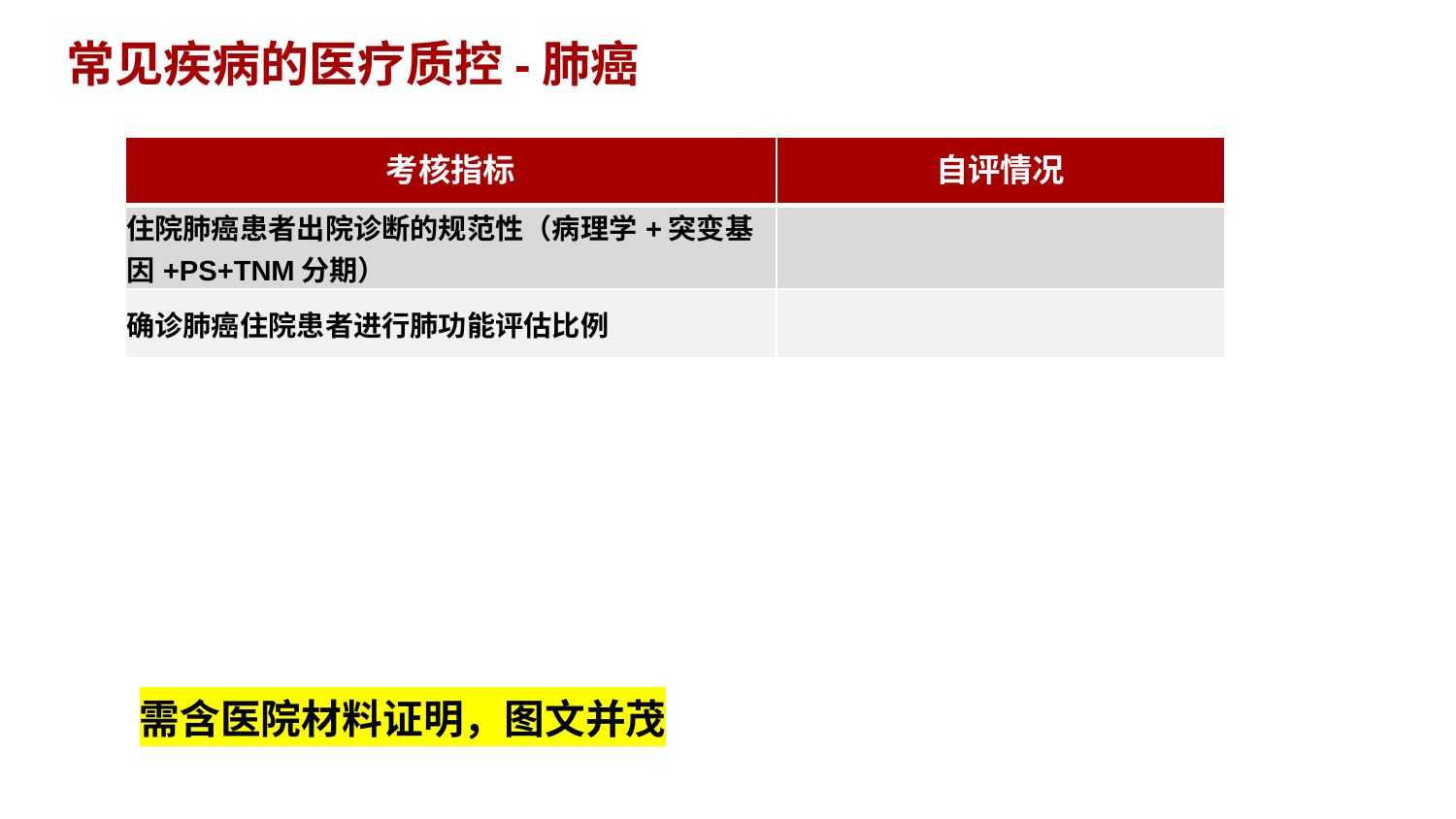

# 常见疾病的医疗质控-肺癌
| 考核指标 | 自评情况 |
| --- | --- |
| 住院肺癌患者出院诊断的规范性（病理学+突变基因+PS+TNM分期） |  |
| 确诊肺癌住院患者进行肺功能评估比例 |  |
需含医院材料证明，图文并茂